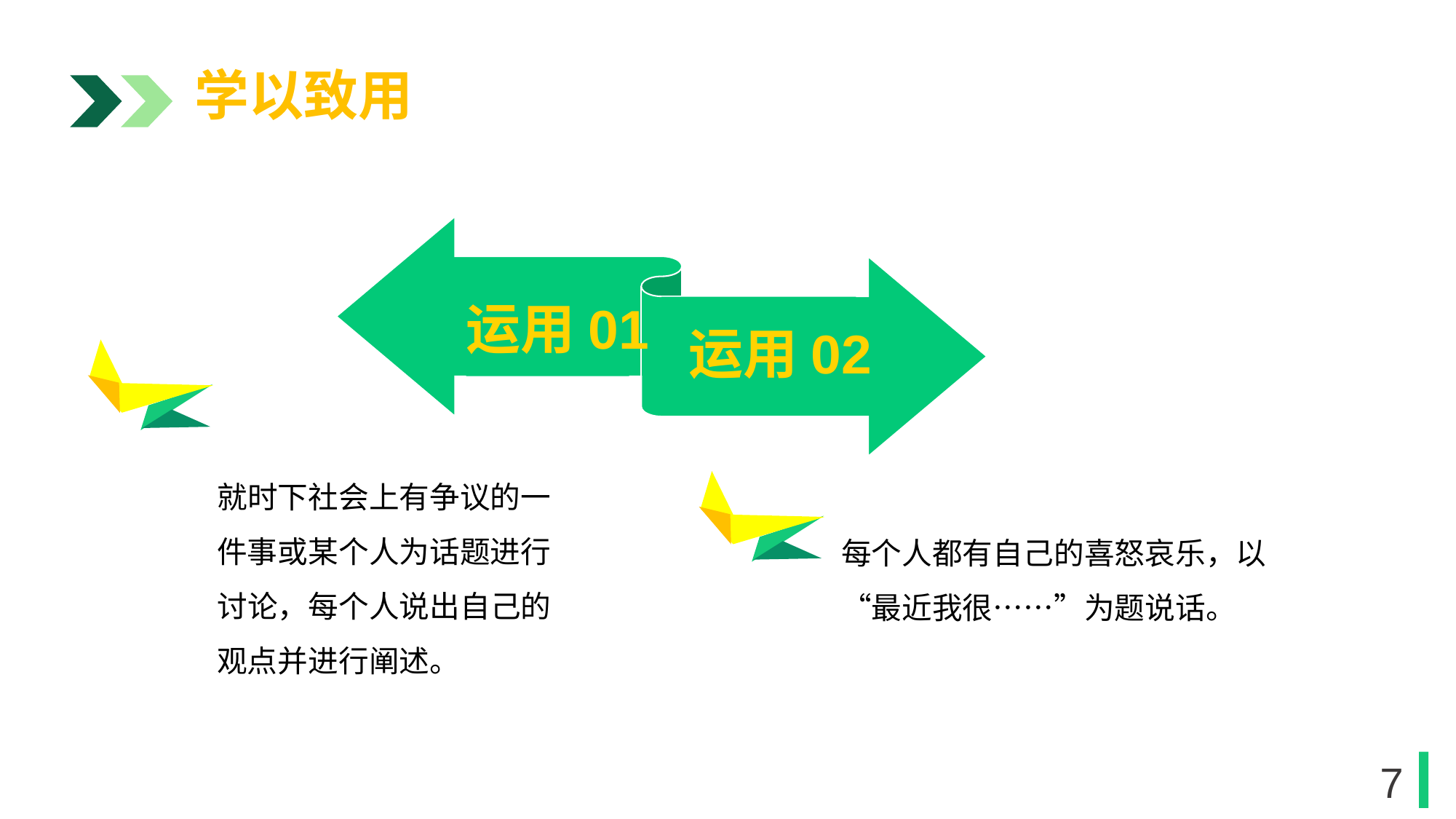

学以致用

运用01
运用02
1

就时下社会上有争议的一件事或某个人为话题进行讨论，每个人说出自己的观点并进行阐述。

每个人都有自己的喜怒哀乐，以“最近我很……”为题说话。
1
7